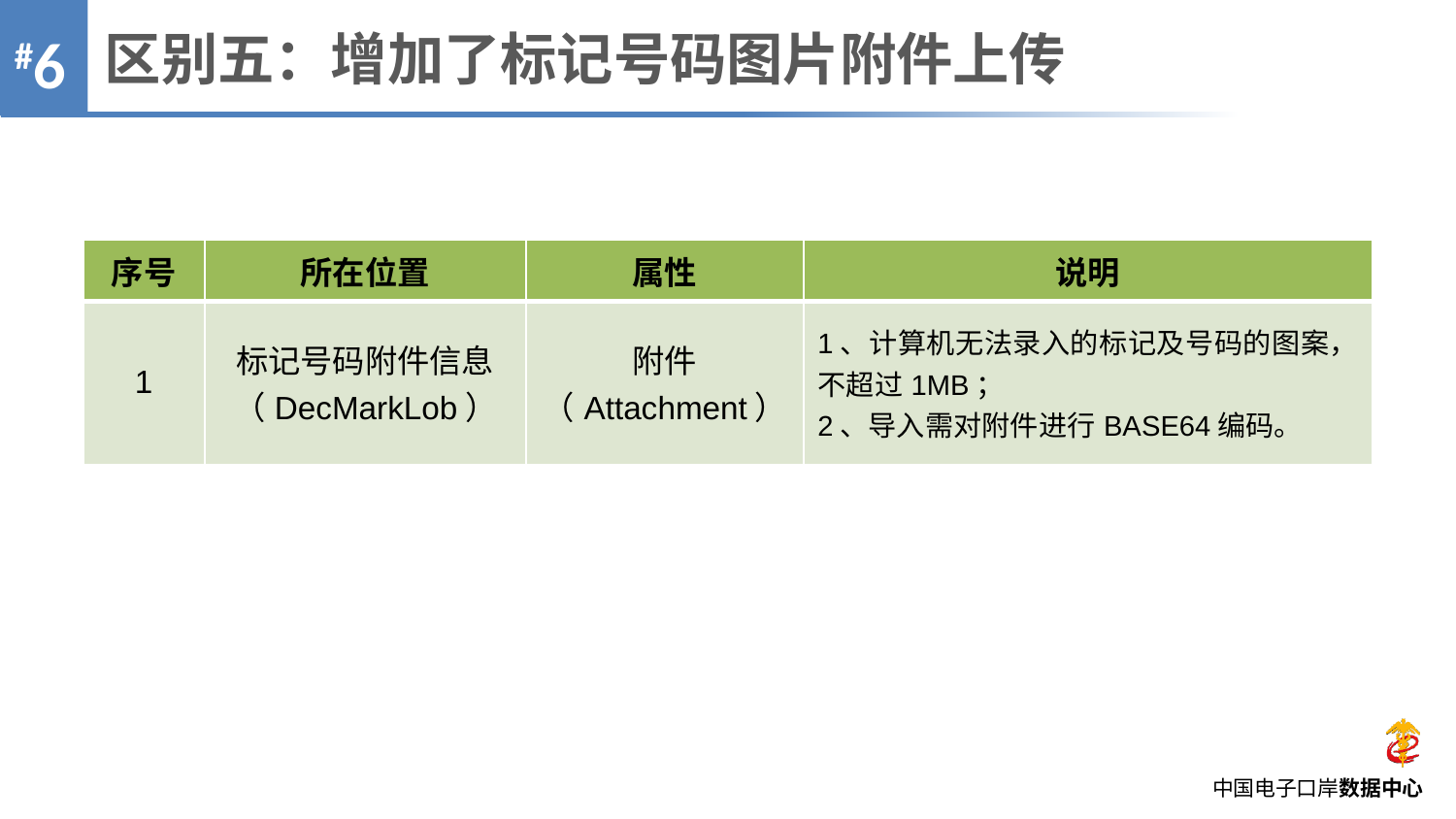

区别五：增加了标记号码图片附件上传
#6
| 序号 | 所在位置 | 属性 | 说明 |
| --- | --- | --- | --- |
| 1 | 标记号码附件信息 （DecMarkLob） | 附件 （Attachment） | 1、计算机无法录入的标记及号码的图案，不超过1MB； 2、导入需对附件进行BASE64编码。 |